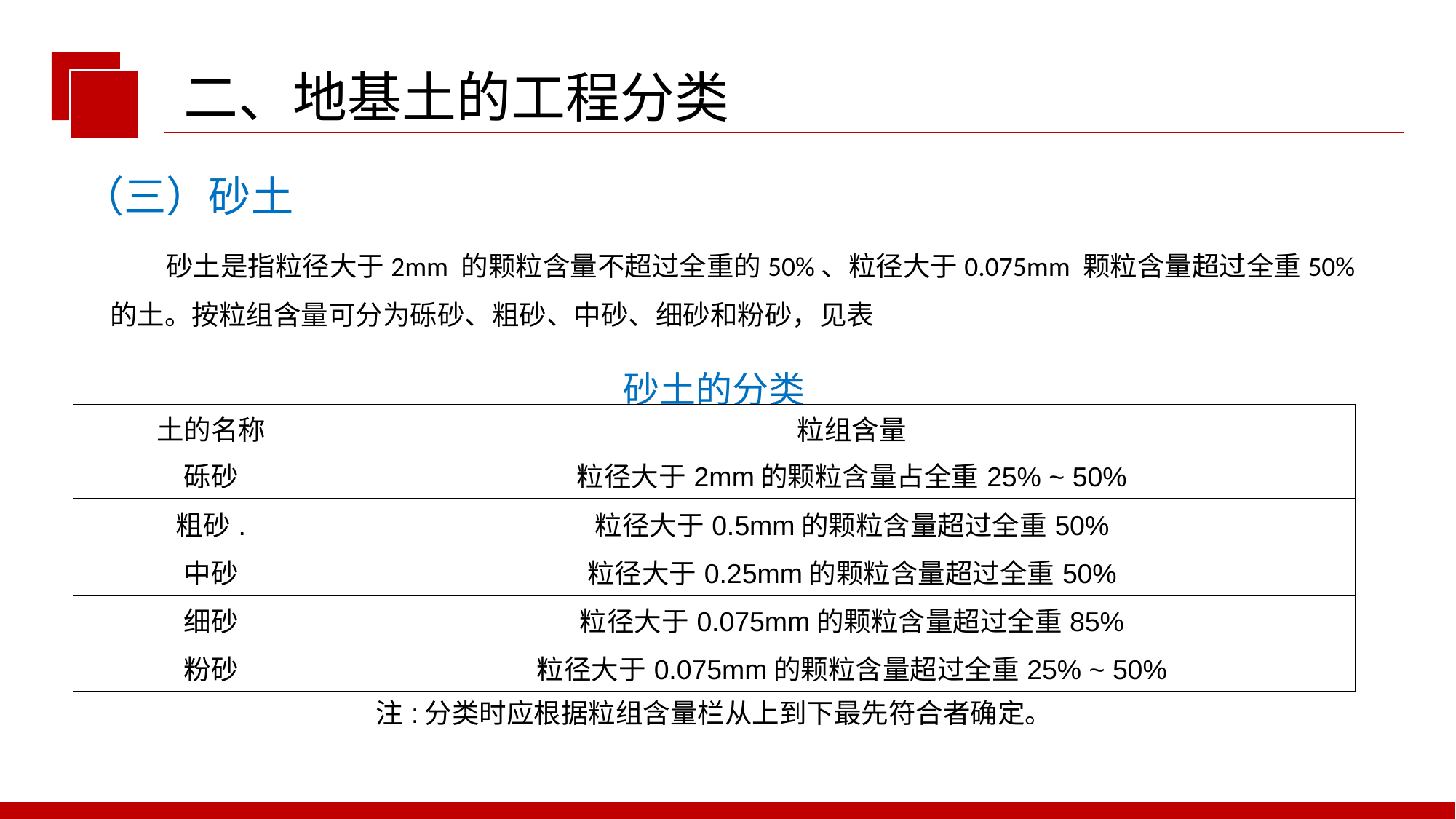

二、地基土的工程分类
（三）砂土
        砂土是指粒径大于2mm 的颗粒含量不超过全重的50%、粒径大于0.075mm 颗粒含量超过全重50% 的土。按粒组含量可分为砾砂、粗砂、中砂、细砂和粉砂，见表
| 砂土的分类 |  |
| --- | --- |
| 土的名称 | 粒组含量 |
| 砾砂 | 粒径大于2mm的颗粒含量占全重25% ~ 50% |
| 粗砂. | 粒径大于0.5mm的颗粒含量超过全重50% |
| 中砂 | 粒径大于0.25mm的颗粒含量超过全重50% |
| 细砂 | 粒径大于0.075mm的颗粒含量超过全重85% |
| 粉砂 | 粒径大于0.075mm的颗粒含量超过全重25% ~ 50% |
| 注:分类时应根据粒组含量栏从上到下最先符合者确定。 |  |